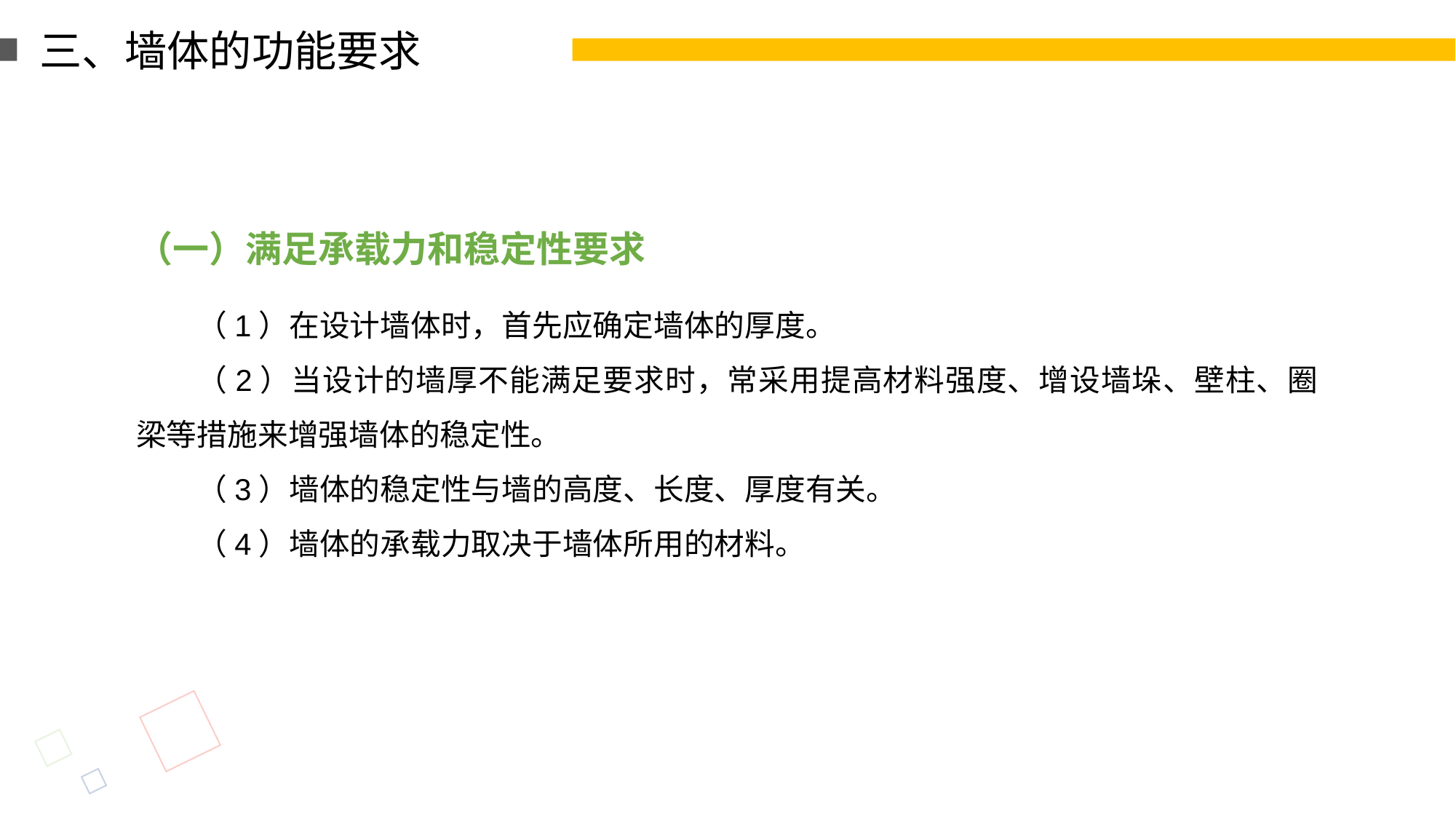

三、墙体的功能要求
（一）满足承载力和稳定性要求
（1）在设计墙体时，首先应确定墙体的厚度。
（2）当设计的墙厚不能满足要求时，常采用提高材料强度、增设墙垛、壁柱、圈梁等措施来增强墙体的稳定性。
（3）墙体的稳定性与墙的高度、长度、厚度有关。
（4）墙体的承载力取决于墙体所用的材料。